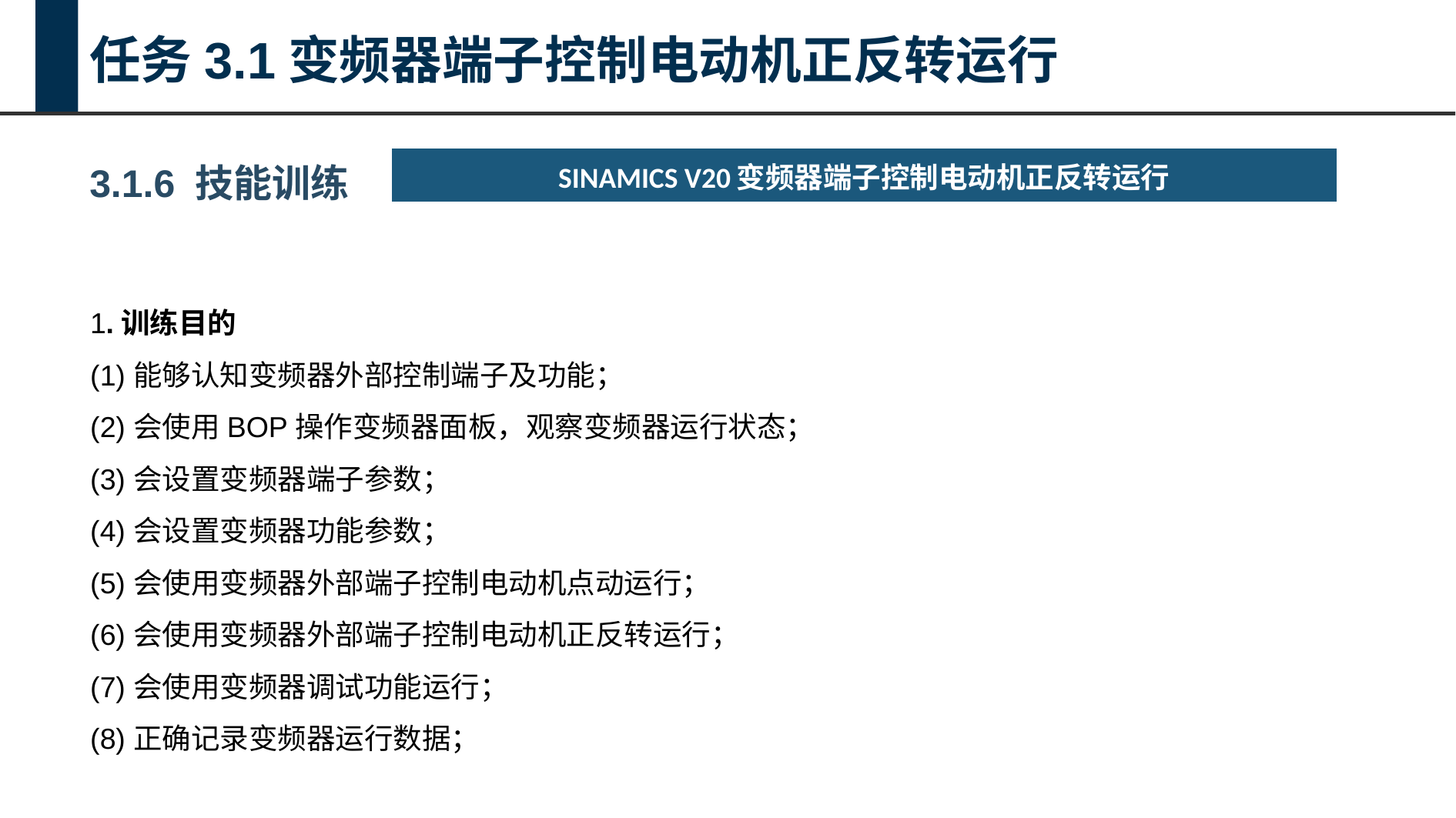

任务3.1变频器端子控制电动机正反转运行
3.1.6 技能训练
| SINAMICS V20变频器端子控制电动机正反转运行 |
| --- |
1.训练目的
能够认知变频器外部控制端子及功能；
会使用BOP操作变频器面板，观察变频器运行状态；
会设置变频器端子参数；
会设置变频器功能参数；
会使用变频器外部端子控制电动机点动运行；
会使用变频器外部端子控制电动机正反转运行；
会使用变频器调试功能运行；
正确记录变频器运行数据；